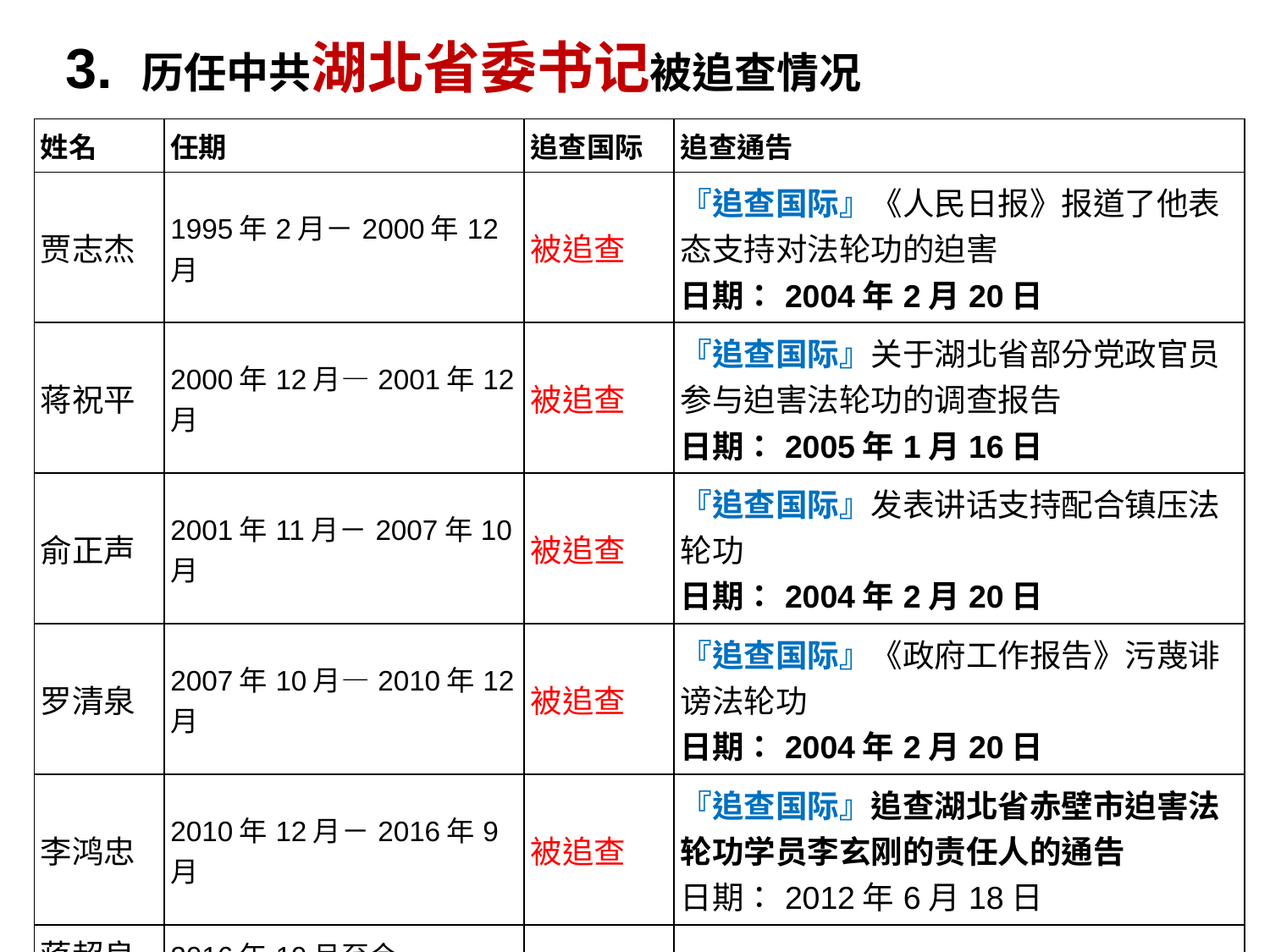

3. 历任中共湖北省委书记被追查情况
| 姓名 | 任期 | 追查国际 | 追查通告 |
| --- | --- | --- | --- |
| 贾志杰 | 1995年2月－2000年12月 | 被追查 | 『追查国际』《人民日报》报道了他表态支持对法轮功的迫害 日期：2004年2月20日 |
| 蒋祝平 | 2000年12月—2001年12月 | 被追查 | 『追查国际』关于湖北省部分党政官员参与迫害法轮功的调查报告 日期：2005年1月16日 |
| 俞正声 | 2001年11月－2007年10月 | 被追查 | 『追查国际』发表讲话支持配合镇压法轮功 日期：2004年2月20日 |
| 罗清泉 | 2007年10月—2010年12月 | 被追查 | 『追查国际』《政府工作报告》污蔑诽谤法轮功 日期：2004年2月20日 |
| 李鸿忠 | 2010年12月－2016年9月 | 被追查 | 『追查国际』追查湖北省赤壁市迫害法轮功学员李玄刚的责任人的通告 日期：2012年6月18日 |
| 蒋超良 | 2016年10月至今 |  |  |